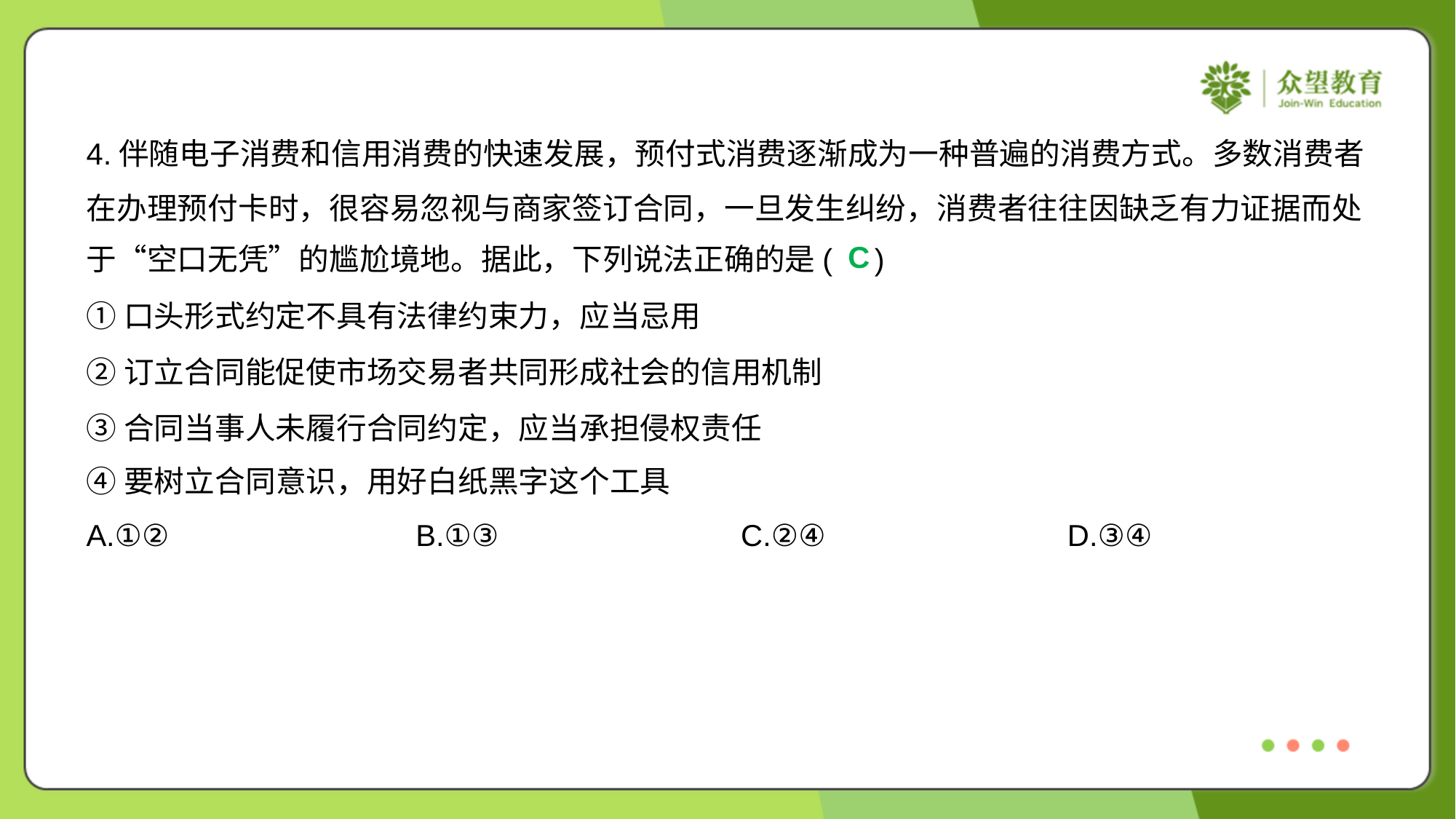

4.伴随电子消费和信用消费的快速发展，预付式消费逐渐成为一种普遍的消费方式。多数消费者
在办理预付卡时，很容易忽视与商家签订合同，一旦发生纠纷，消费者往往因缺乏有力证据而处
于“空口无凭”的尴尬境地。据此，下列说法正确的是(     )
C
①口头形式约定不具有法律约束力，应当忌用
②订立合同能促使市场交易者共同形成社会的信用机制
③合同当事人未履行合同约定，应当承担侵权责任
④要树立合同意识，用好白纸黑字这个工具
A.①②	B.①③	C.②④	D.③④